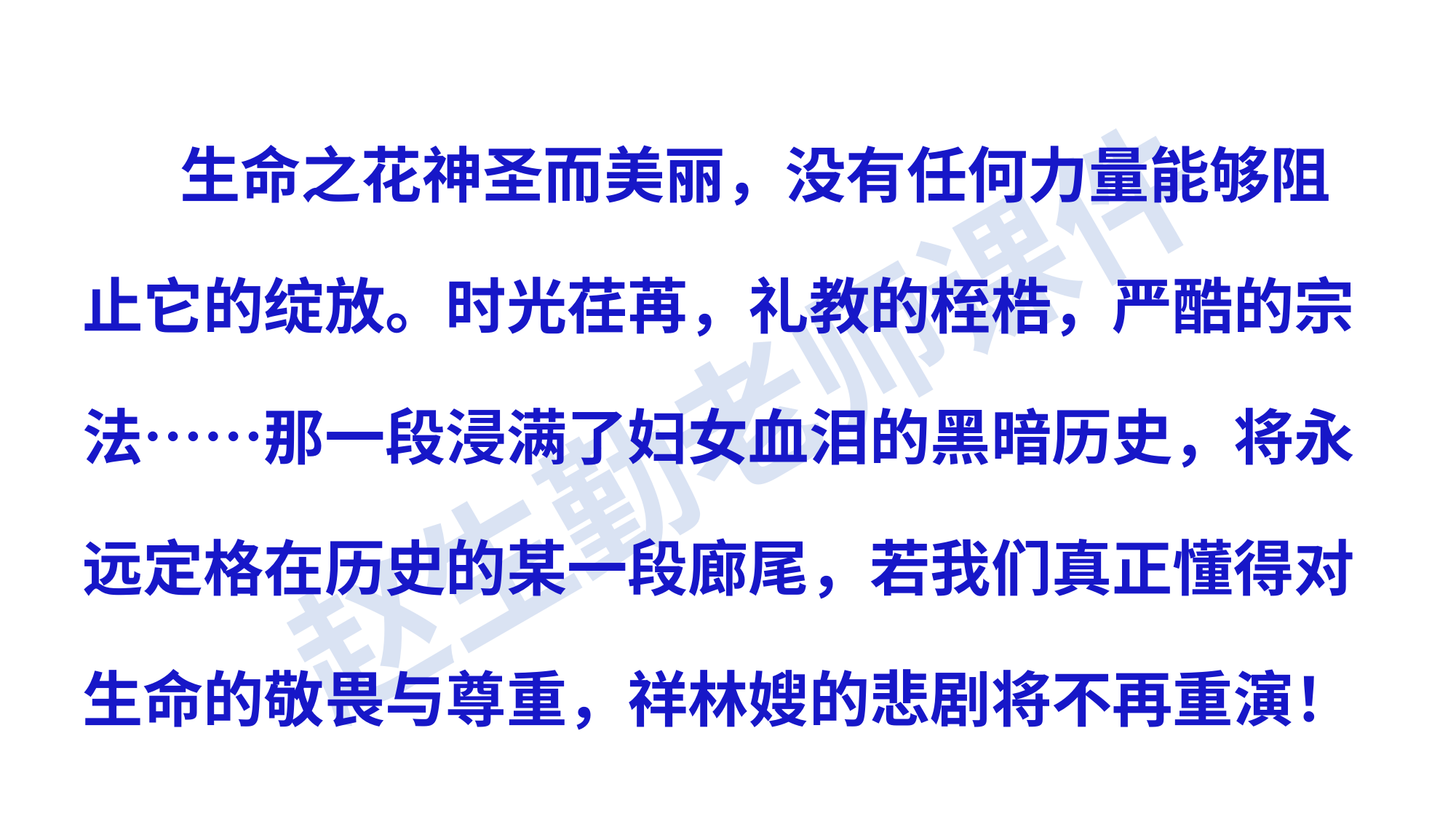

生命之花神圣而美丽，没有任何力量能够阻止它的绽放。时光荏苒，礼教的桎梏，严酷的宗法……那一段浸满了妇女血泪的黑暗历史，将永远定格在历史的某一段廊尾，若我们真正懂得对生命的敬畏与尊重，祥林嫂的悲剧将不再重演！